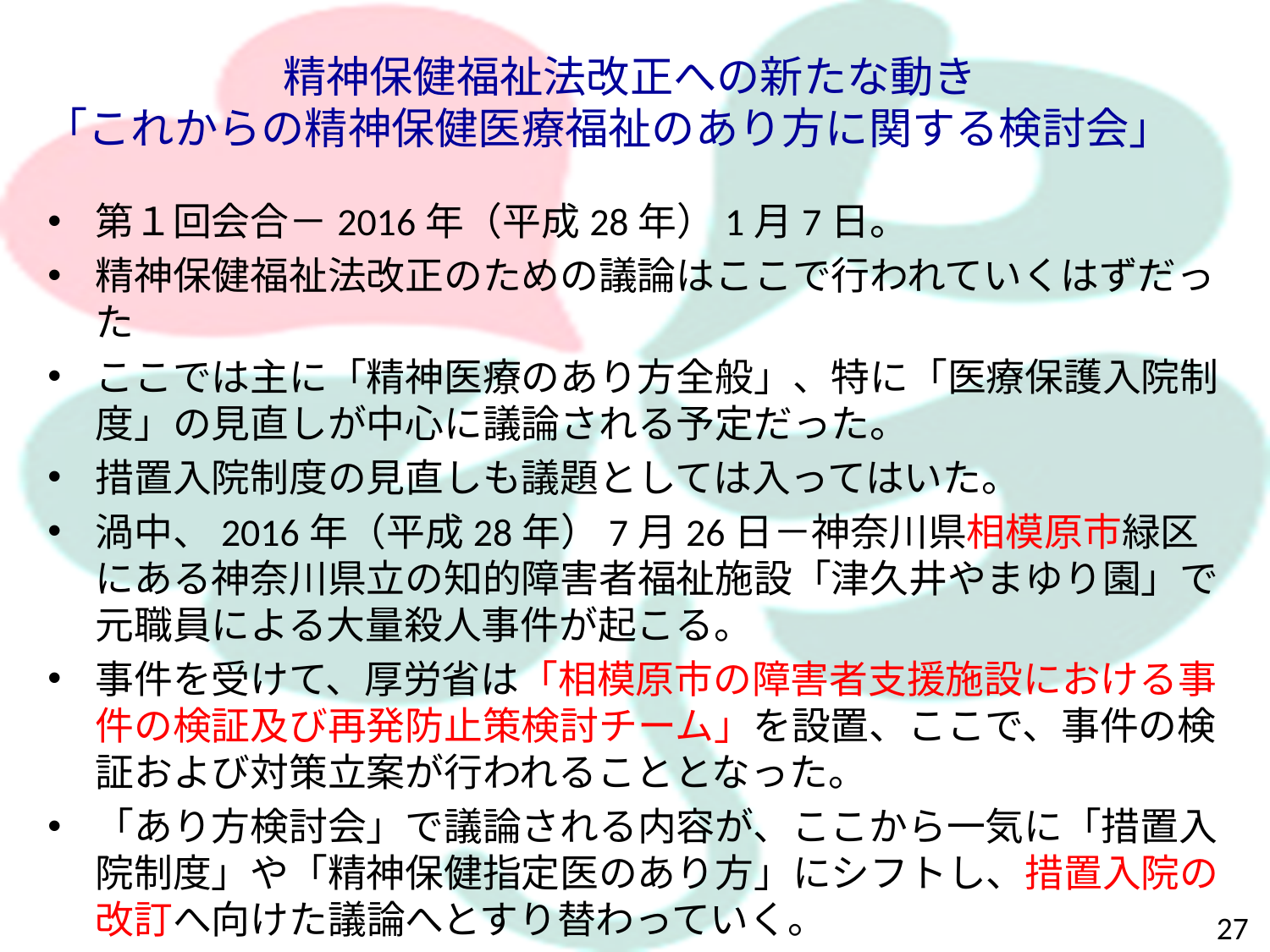

精神保健福祉法改正への新たな動き
「これからの精神保健医療福祉のあり方に関する検討会」

第１回会合－2016年（平成28年）1月7日。
精神保健福祉法改正のための議論はここで行われていくはずだった
ここでは主に「精神医療のあり方全般」、特に「医療保護入院制度」の見直しが中心に議論される予定だった。
措置入院制度の見直しも議題としては入ってはいた。
渦中、2016年（平成28年）7月26日－神奈川県相模原市緑区にある神奈川県立の知的障害者福祉施設「津久井やまゆり園」で元職員による大量殺人事件が起こる。
事件を受けて、厚労省は「相模原市の障害者支援施設における事件の検証及び再発防止策検討チーム」を設置、ここで、事件の検証および対策立案が行われることとなった。
「あり方検討会」で議論される内容が、ここから一気に「措置入院制度」や「精神保健指定医のあり方」にシフトし、措置入院の改訂へ向けた議論へとすり替わっていく。

27